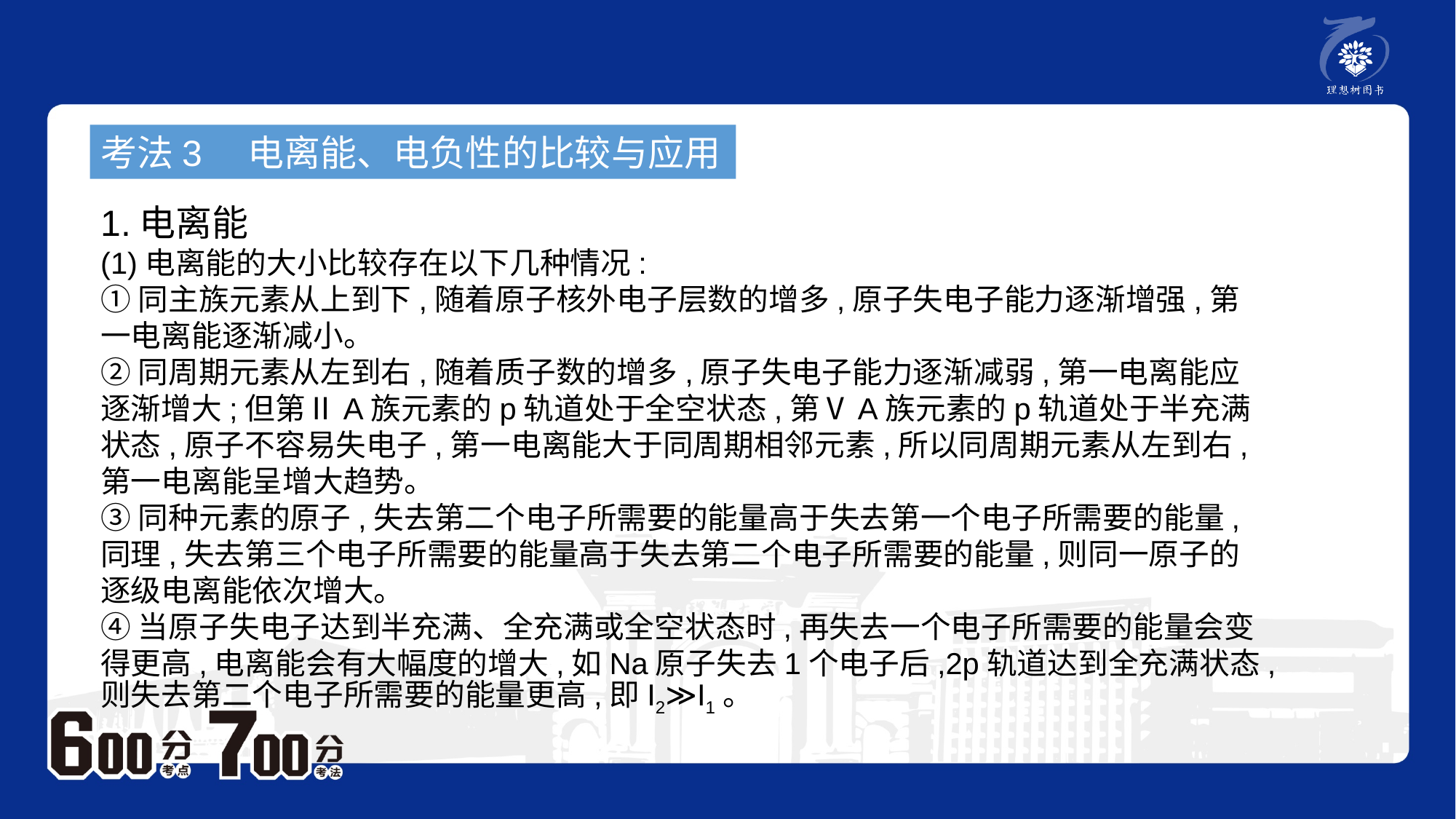

考法3　电离能、电负性的比较与应用
1.电离能
(1)电离能的大小比较存在以下几种情况:
①同主族元素从上到下,随着原子核外电子层数的增多,原子失电子能力逐渐增强,第一电离能逐渐减小。
②同周期元素从左到右,随着质子数的增多,原子失电子能力逐渐减弱,第一电离能应逐渐增大;但第ⅡA族元素的p轨道处于全空状态,第ⅤA族元素的p轨道处于半充满状态,原子不容易失电子,第一电离能大于同周期相邻元素,所以同周期元素从左到右,第一电离能呈增大趋势。
③同种元素的原子,失去第二个电子所需要的能量高于失去第一个电子所需要的能量,同理,失去第三个电子所需要的能量高于失去第二个电子所需要的能量,则同一原子的逐级电离能依次增大。
④当原子失电子达到半充满、全充满或全空状态时,再失去一个电子所需要的能量会变得更高,电离能会有大幅度的增大,如Na原子失去1个电子后,2p轨道达到全充满状态,则失去第二个电子所需要的能量更高,即I2≫I1。